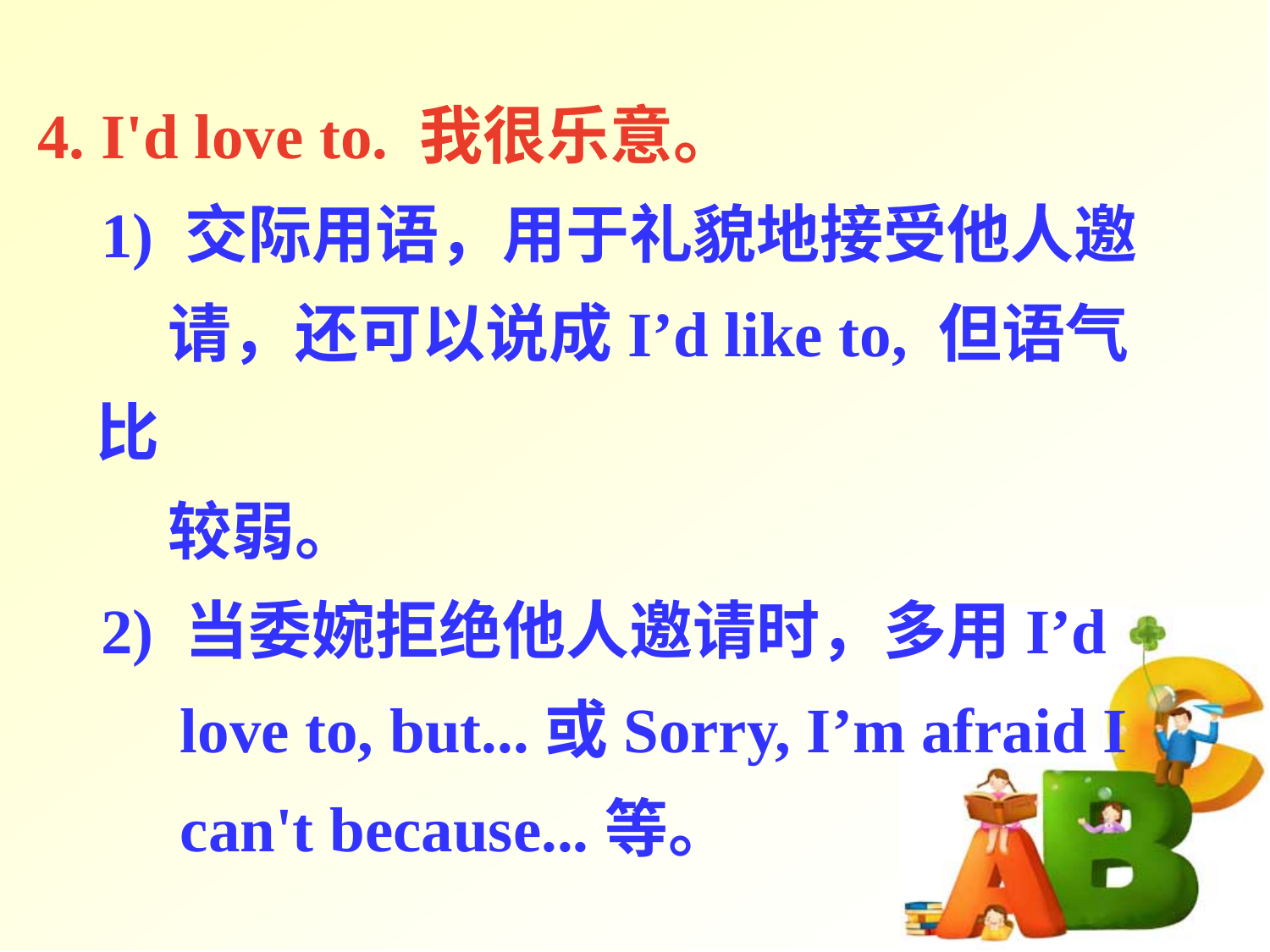

4. I'd love to. 我很乐意。
    1) 交际用语，用于礼貌地接受他人邀
        请，还可以说成I’d like to, 但语气比
        较弱。
    2) 当委婉拒绝他人邀请时，多用I’d
         love to, but...或Sorry, I’m afraid I
         can't because...等。